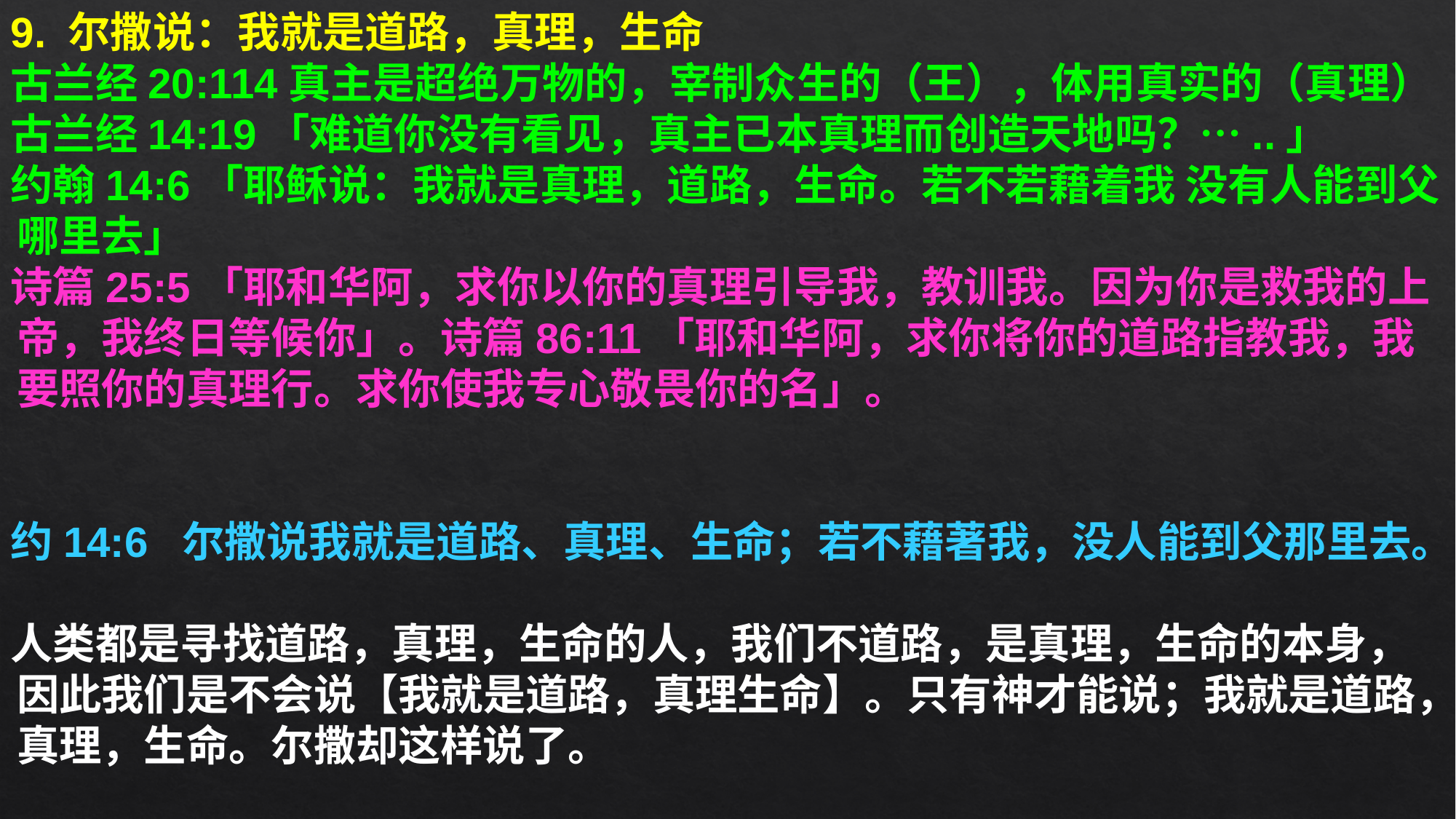

9. 尔撒说：我就是道路，真理，生命
古兰经20:114真主是超绝万物的，宰制众生的（王），体用真实的（真理）
古兰经14:19「难道你没有看见，真主已本真理而创造天地吗？…..」
约翰14:6「耶稣说：我就是真理，道路，生命。若不若藉着我 没有人能到父哪里去」
诗篇25:5「耶和华阿，求你以你的真理引导我，教训我。因为你是救我的上帝，我终日等候你」。诗篇86:11「耶和华阿，求你将你的道路指教我，我要照你的真理行。求你使我专心敬畏你的名」。

约14:6  尔撒说我就是道路、真理、生命；若不藉著我，没人能到父那里去。

人类都是寻找道路，真理，生命的人，我们不道路，是真理，生命的本身，因此我们是不会说【我就是道路，真理生命】。只有神才能说；我就是道路，真理，生命。尔撒却这样说了。